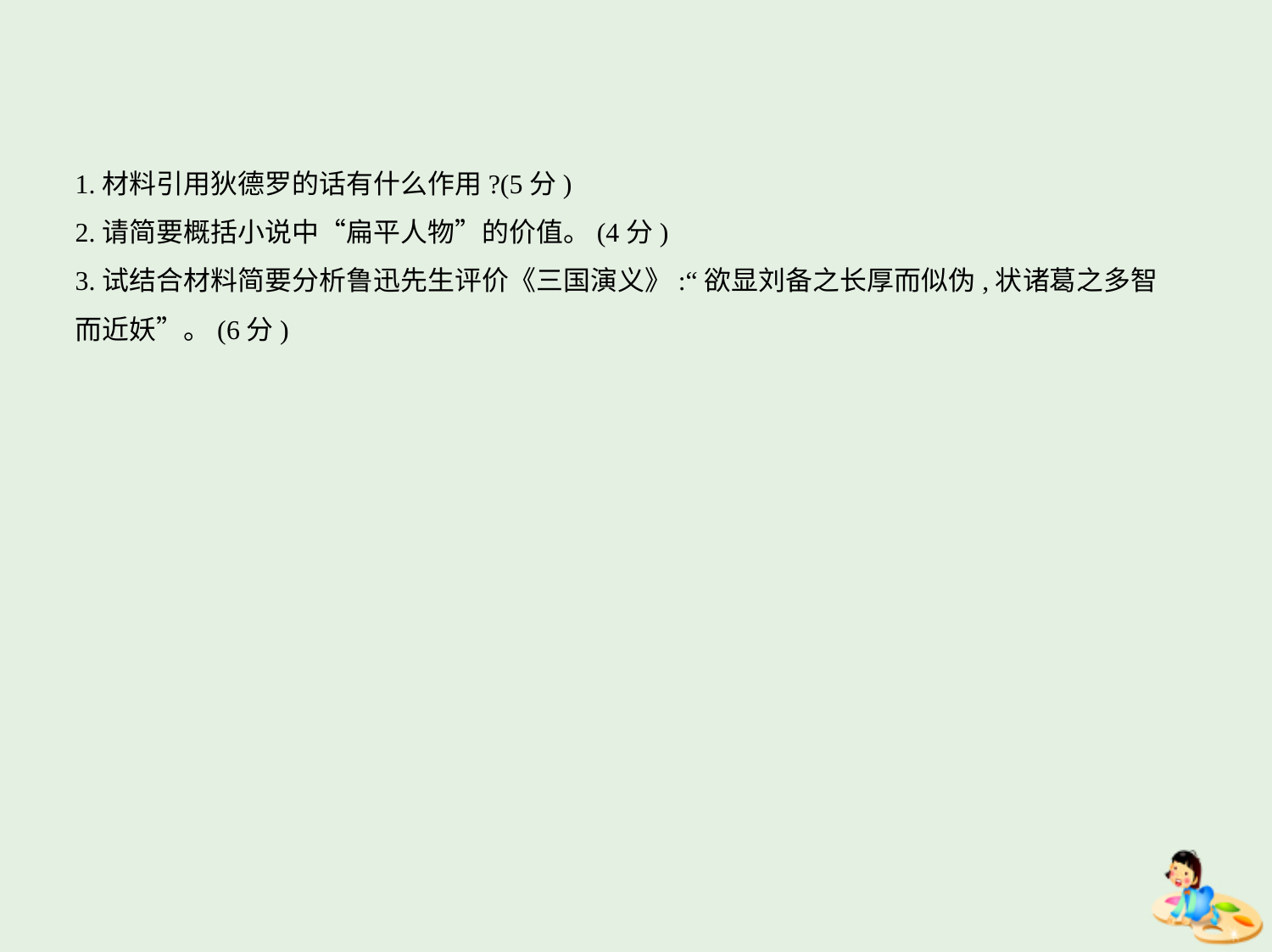

1.材料引用狄德罗的话有什么作用?(5分)
2.请简要概括小说中“扁平人物”的价值。(4分)
3.试结合材料简要分析鲁迅先生评价《三国演义》:“欲显刘备之长厚而似伪,状诸葛之多智
而近妖”。(6分)